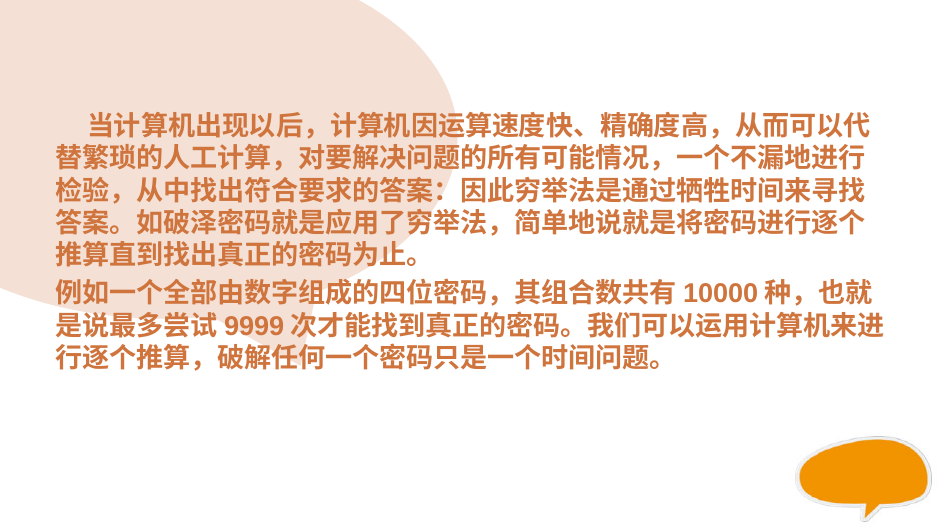

当计算机出现以后，计算机因运算速度快、精确度高，从而可以代替繁琐的人工计算，对要解决问题的所有可能情况，一个不漏地进行检验，从中找出符合要求的答案：因此穷举法是通过牺牲时间来寻找答案。如破泽密码就是应用了穷举法，简单地说就是将密码进行逐个推算直到找出真正的密码为止。
例如一个全部由数字组成的四位密码，其组合数共有10000种，也就是说最多尝试9999次才能找到真正的密码。我们可以运用计算机来进行逐个推算，破解任何一个密码只是一个时间问题。